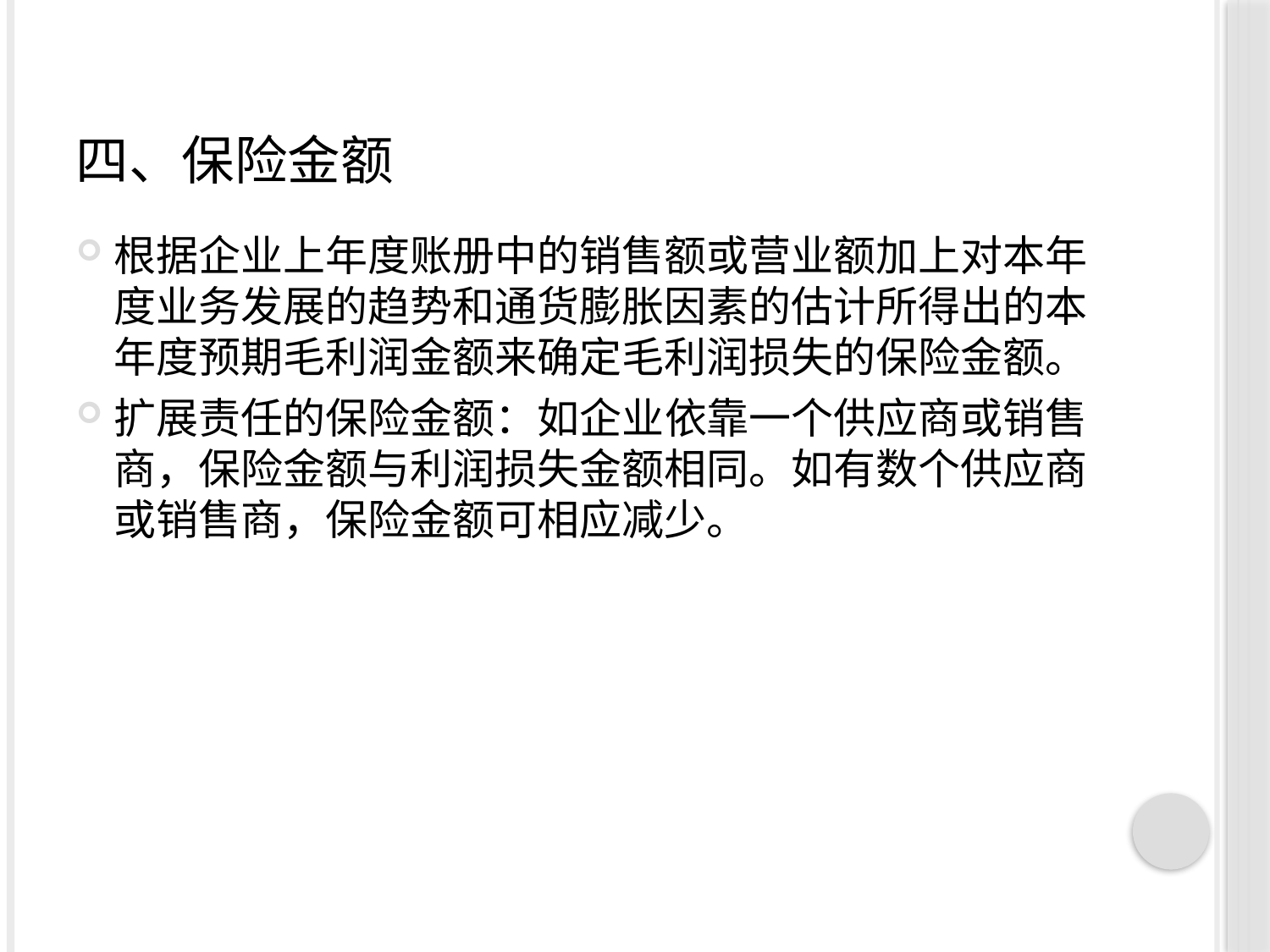

# 四、保险金额
根据企业上年度账册中的销售额或营业额加上对本年度业务发展的趋势和通货膨胀因素的估计所得出的本年度预期毛利润金额来确定毛利润损失的保险金额。
扩展责任的保险金额：如企业依靠一个供应商或销售商，保险金额与利润损失金额相同。如有数个供应商或销售商，保险金额可相应减少。